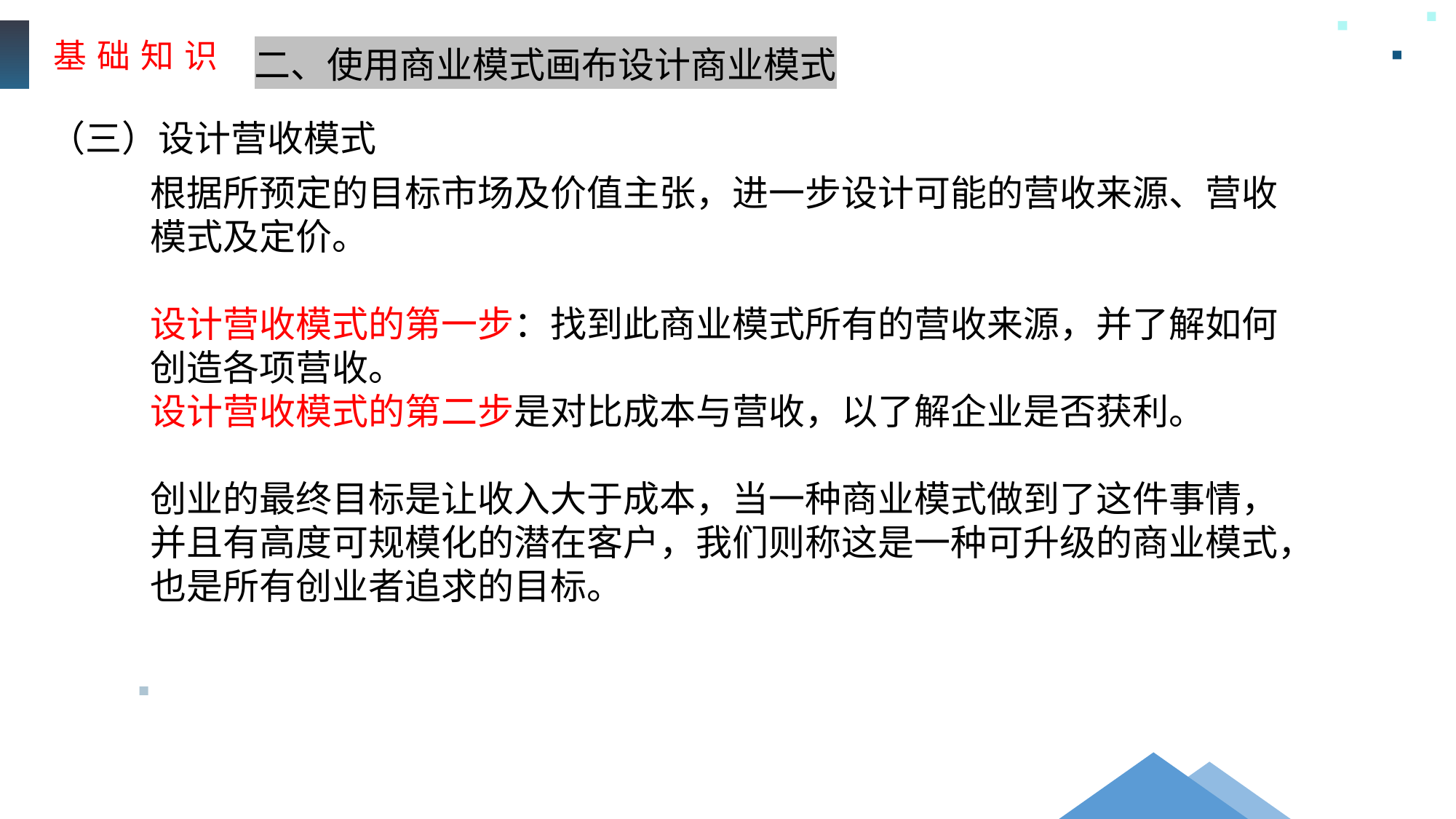

基 础 知 识

二、使用商业模式画布设计商业模式
（三）设计营收模式
根据所预定的目标市场及价值主张，进一步设计可能的营收来源、营收模式及定价。

设计营收模式的第一步：找到此商业模式所有的营收来源，并了解如何创造各项营收。
设计营收模式的第二步是对比成本与营收，以了解企业是否获利。

创业的最终目标是让收入大于成本，当一种商业模式做到了这件事情，并且有高度可规模化的潜在客户，我们则称这是一种可升级的商业模式，也是所有创业者追求的目标。